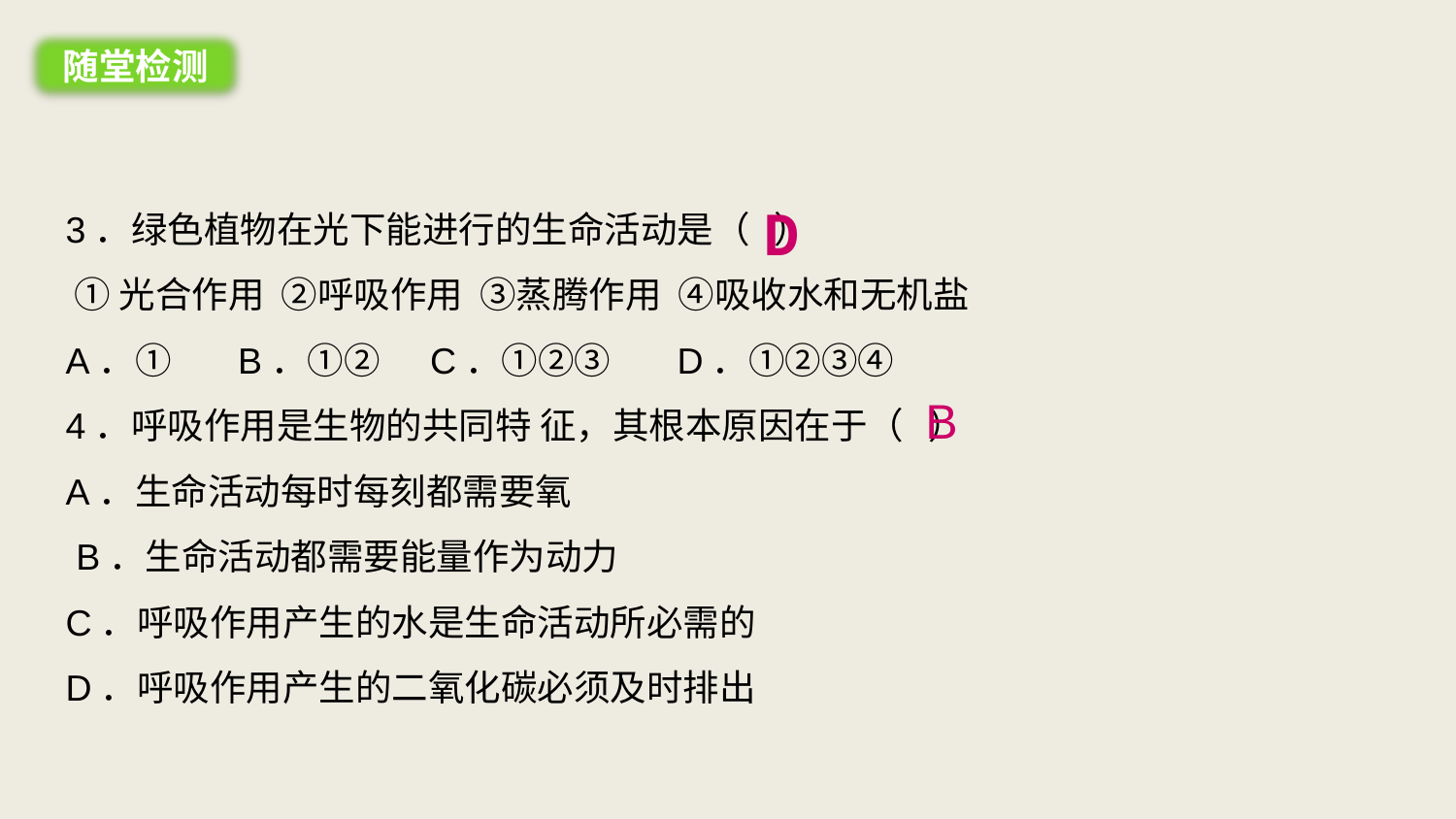

随堂检测
3．绿色植物在光下能进行的生命活动是（   ）
 ①光合作用  ②呼吸作用  ③蒸腾作用  ④吸收水和无机盐
A．①       B．①②     C．①②③       D．①②③④
4．呼吸作用是生物的共同特 征，其根本原因在于（   ）
A．生命活动每时每刻都需要氧
 B．生命活动都需要能量作为动力
C．呼吸作用产生的水是生命活动所必需的
D．呼吸作用产生的二氧化碳必须及时排出
 D
 B